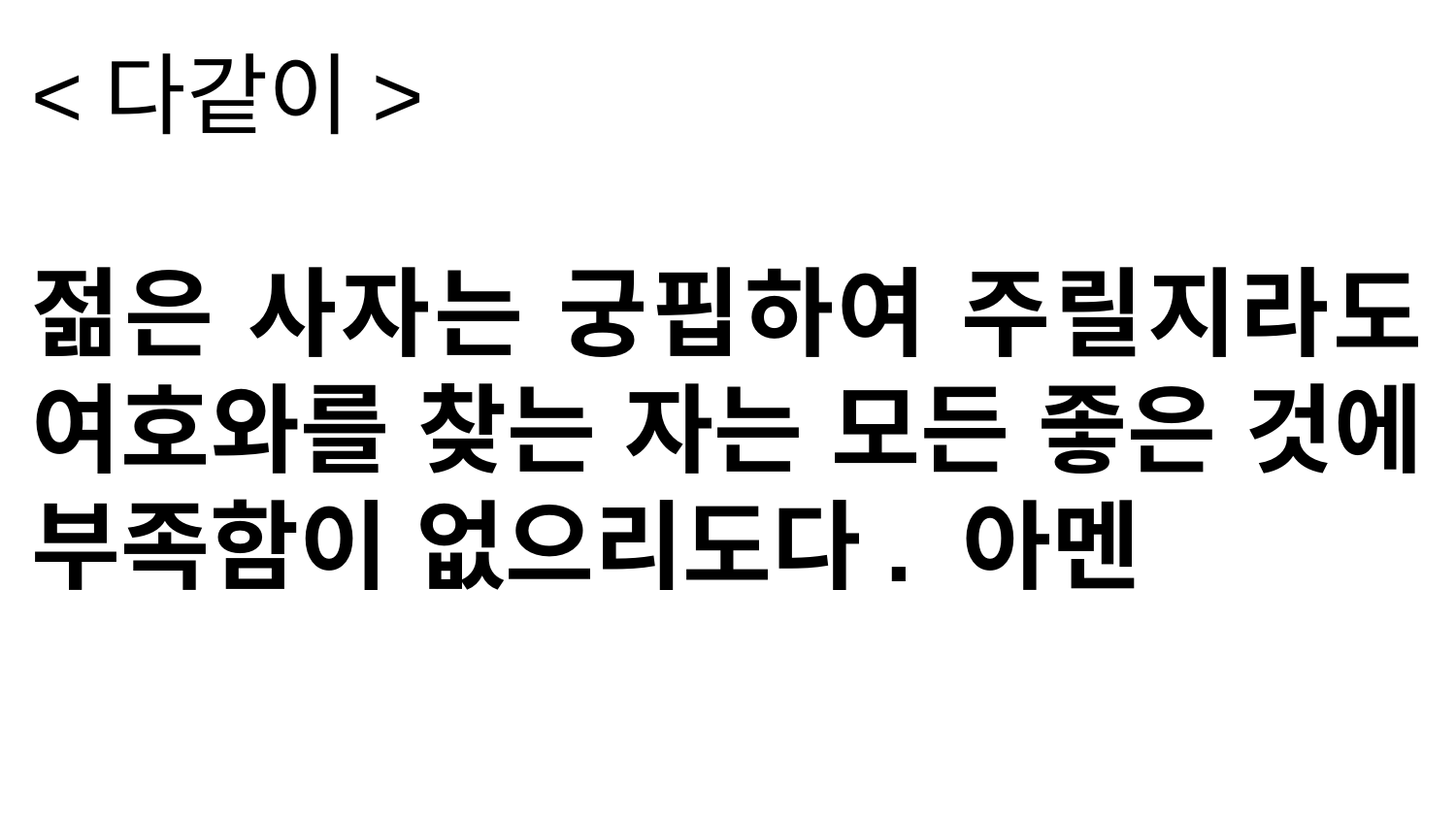

<다같이>

젊은 사자는 궁핍하여 주릴지라도 여호와를 찾는 자는 모든 좋은 것에 부족함이 없으리도다. 아멘